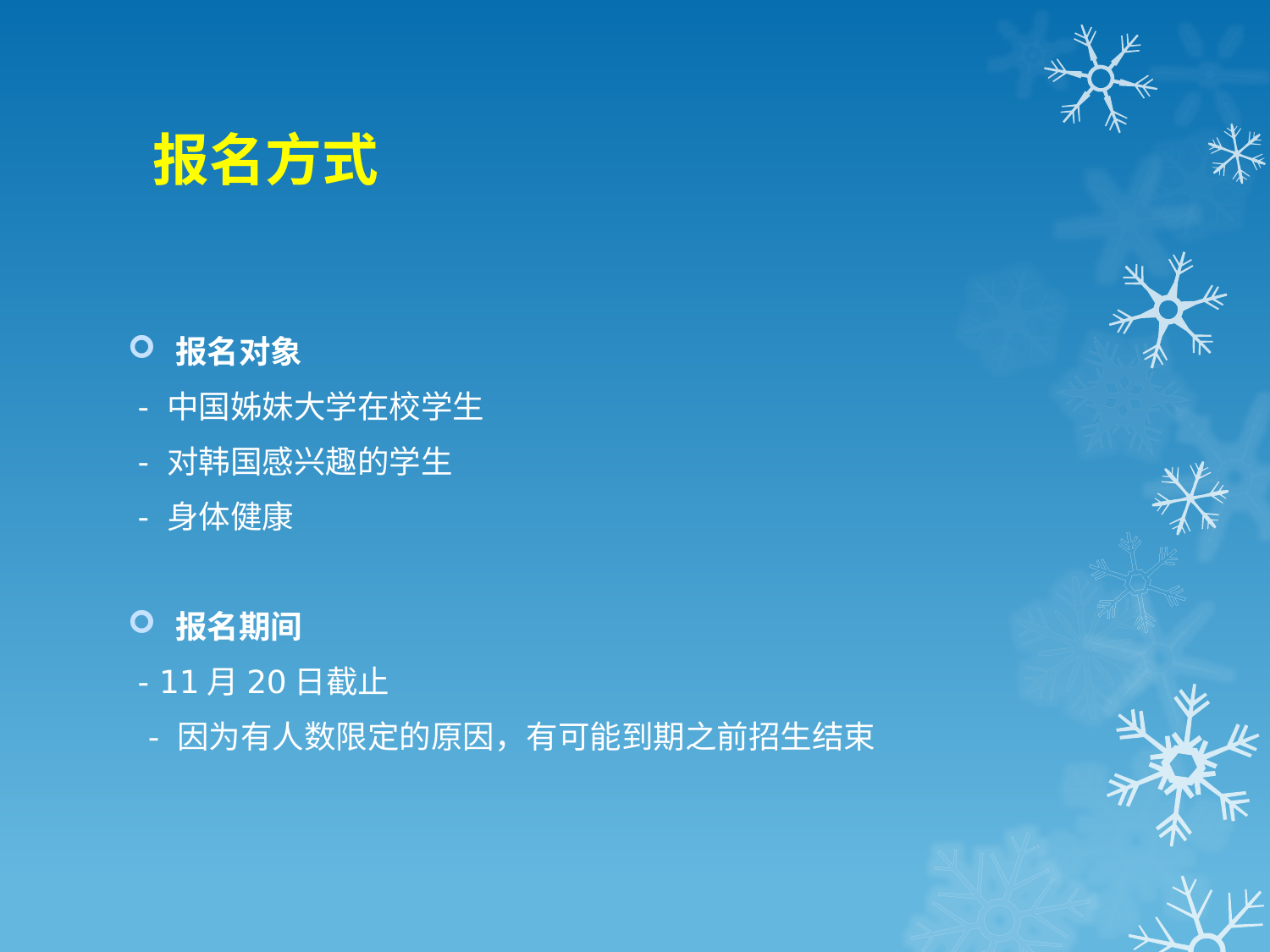

# 报名方式
报名对象
 - 中国姊妹大学在校学生
 - 对韩国感兴趣的学生
 - 身体健康

报名期间
 - 11月20日截止
  - 因为有人数限定的原因，有可能到期之前招生结束